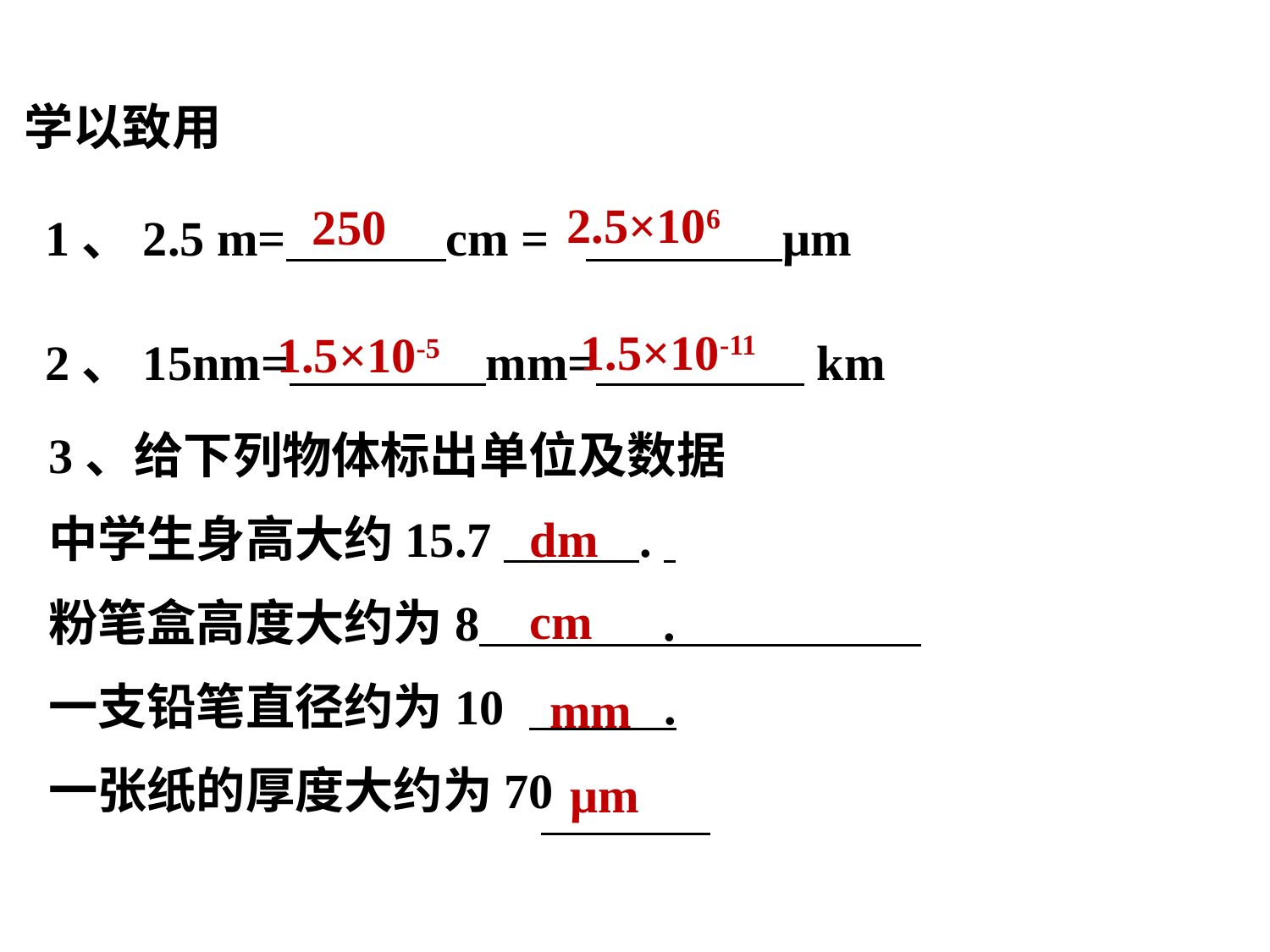

学以致用
2.5×106
250
1、2.5 m=             cm =                   μm

1.5×10-11
1.5×10-5
2、15nm=                mm=                  km
3、给下列物体标出单位及数据
中学生身高大约15.7            .
粉笔盒高度大约为8               .
一支铅笔直径约为10             .
一张纸的厚度大约为70
dm
cm
mm
μm